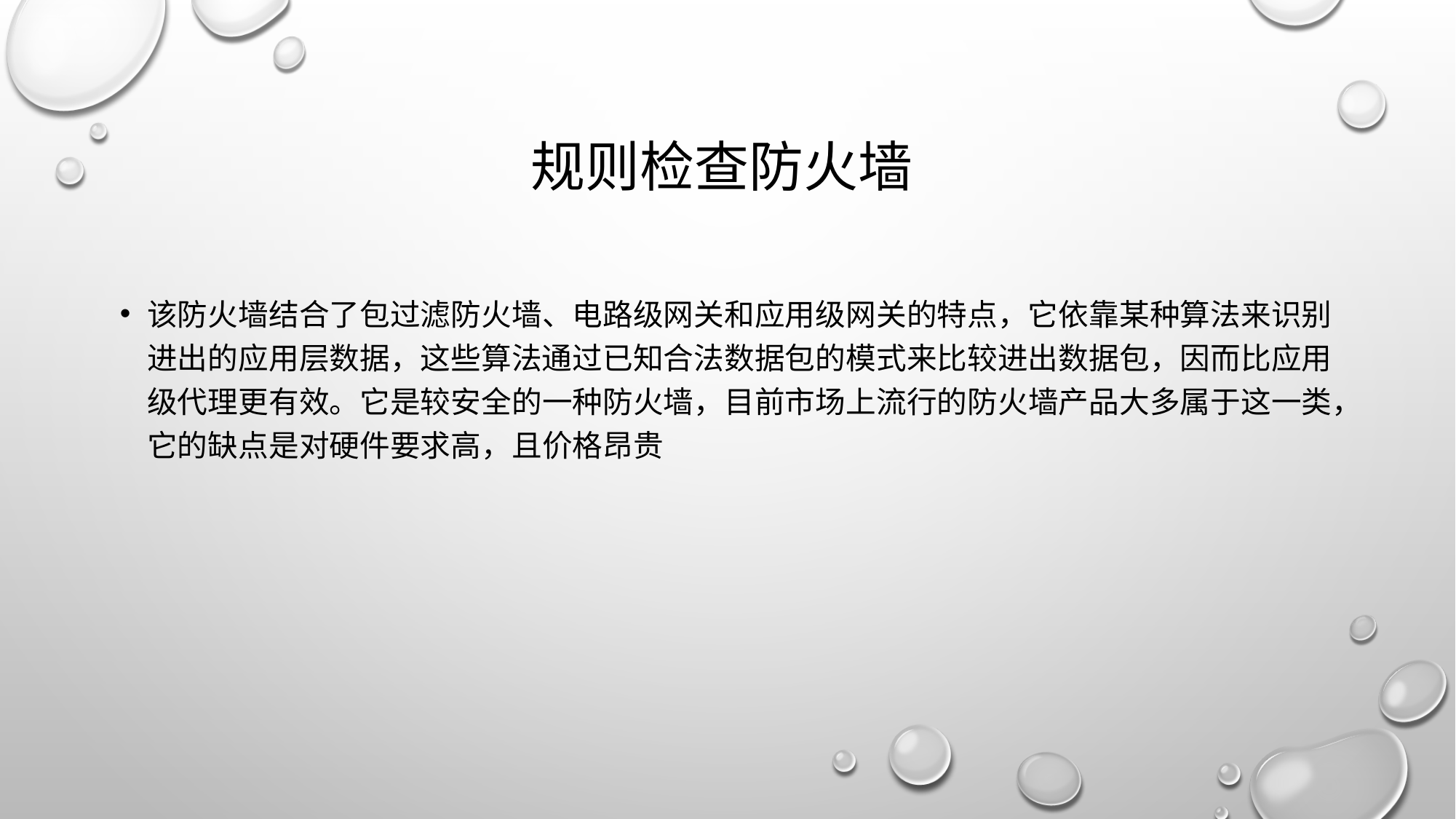

# 规则检查防火墙
该防火墙结合了包过滤防火墙、电路级网关和应用级网关的特点，它依靠某种算法来识别进出的应用层数据，这些算法通过已知合法数据包的模式来比较进出数据包，因而比应用级代理更有效。它是较安全的一种防火墙，目前市场上流行的防火墙产品大多属于这一类，它的缺点是对硬件要求高，且价格昂贵